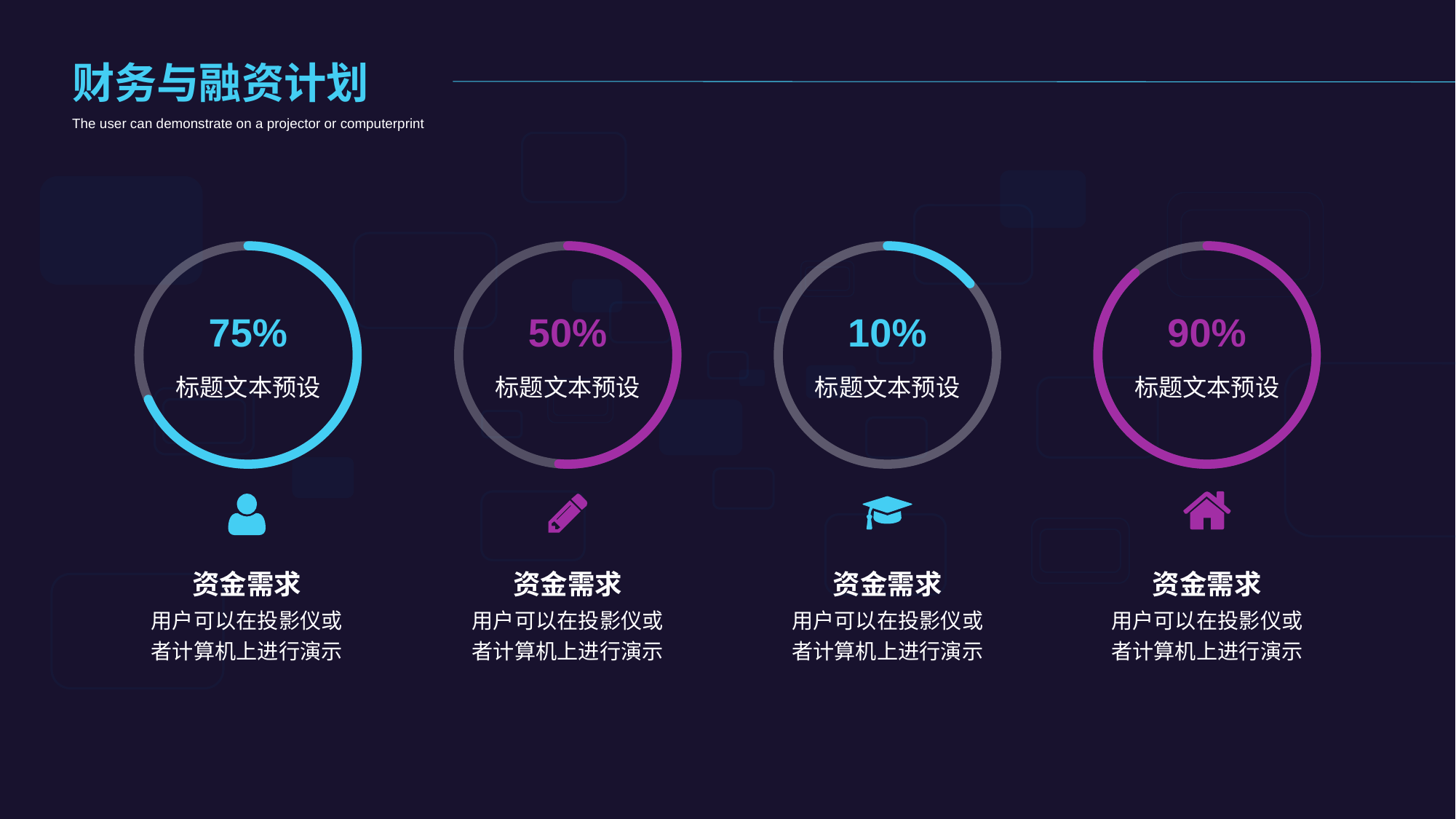

财务与融资计划
The user can demonstrate on a projector or computerprint

75%
标题文本预设

50%
标题文本预设

10%
标题文本预设

90%
标题文本预设

资金需求
用户可以在投影仪或者计算机上进行演示
资金需求
用户可以在投影仪或者计算机上进行演示
资金需求
用户可以在投影仪或者计算机上进行演示
资金需求
用户可以在投影仪或者计算机上进行演示